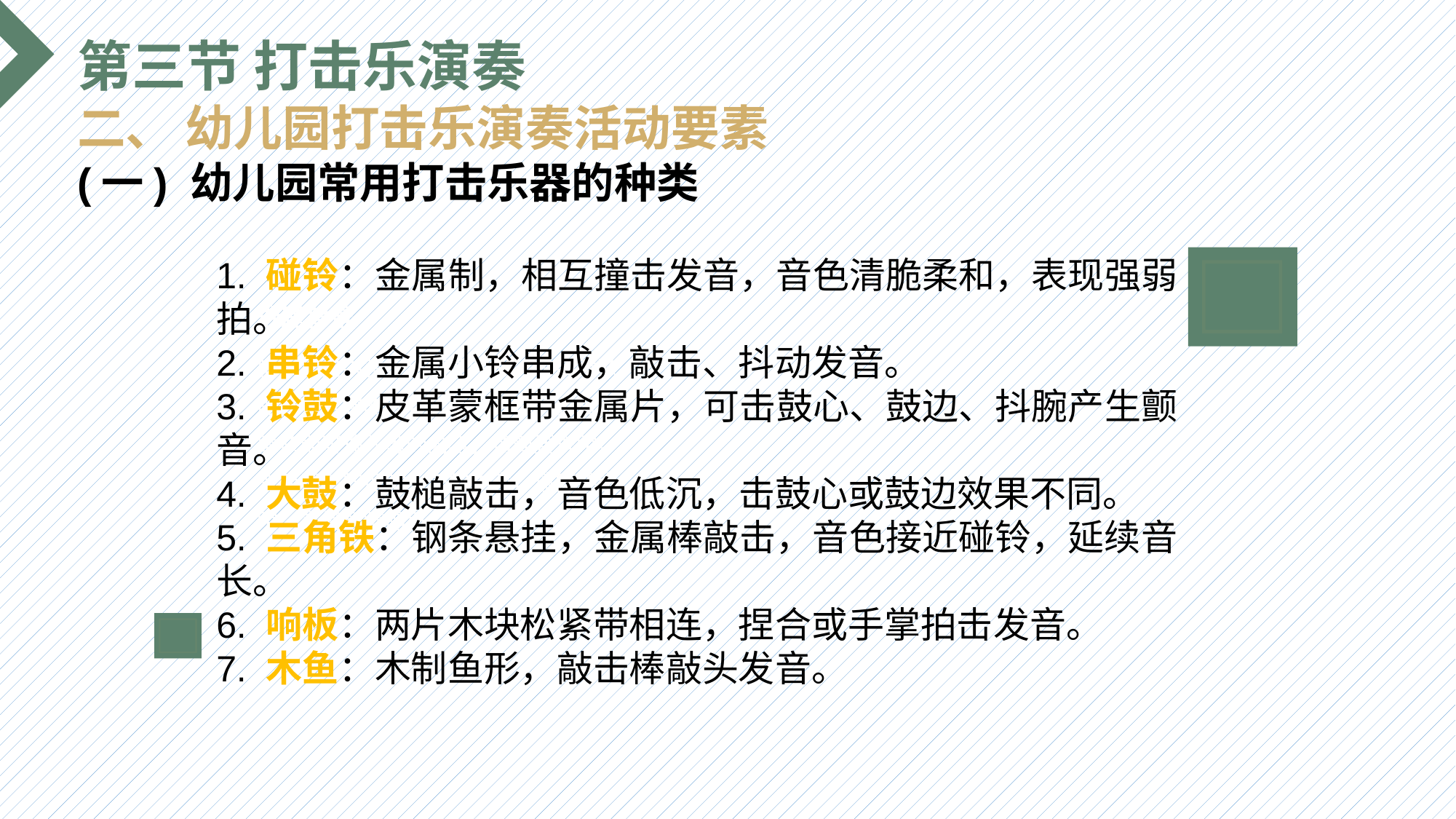

第三节 打击乐演奏
二、 幼儿园打击乐演奏活动要素
(一) 幼儿园常用打击乐器的种类

1. 碰铃：金属制，相互撞击发音，音色清脆柔和，表现强弱拍。
2. 串铃：金属小铃串成，敲击、抖动发音。
3. 铃鼓：皮革蒙框带金属片，可击鼓心、鼓边、抖腕产生颤音。
4. 大鼓：鼓槌敲击，音色低沉，击鼓心或鼓边效果不同。
5. 三角铁：钢条悬挂，金属棒敲击，音色接近碰铃，延续音长。
6. 响板：两片木块松紧带相连，捏合或手掌拍击发音。
7. 木鱼：木制鱼形，敲击棒敲头发音。

选题背景
输入您的内容，请简要说明，言简意赅即可输入您的内容，请简要说明，言简意赅即可输入您的内容，请简要说明，言简意赅即可输入您的内容，请简要说明，言简意赅即可